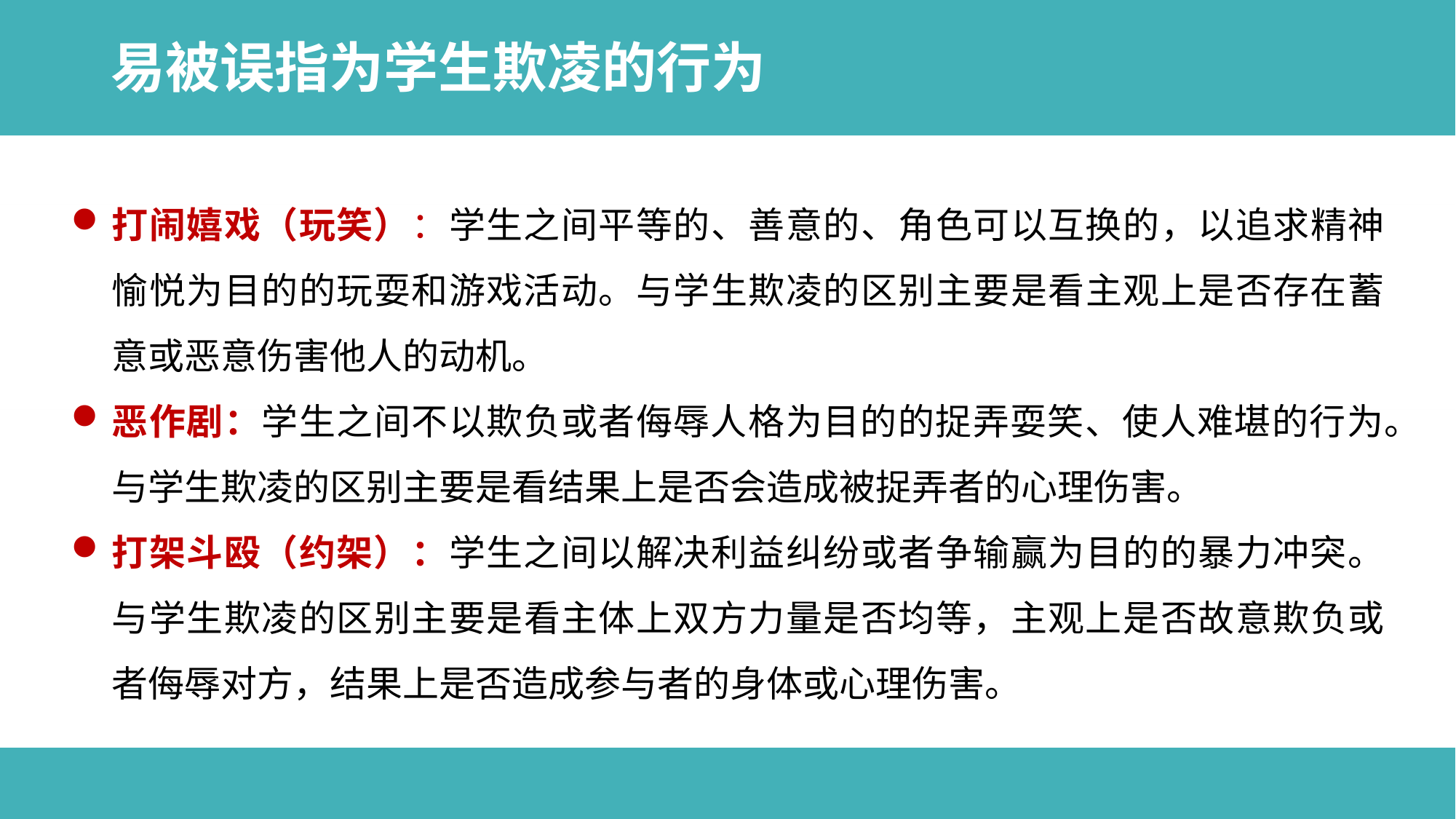

# 易被误指为学生欺凌的行为
打闹嬉戏（玩笑）：学生之间平等的、善意的、角色可以互换的，以追求精神愉悦为目的的玩耍和游戏活动。与学生欺凌的区别主要是看主观上是否存在蓄意或恶意伤害他人的动机。
恶作剧：学生之间不以欺负或者侮辱人格为目的的捉弄耍笑、使人难堪的行为。与学生欺凌的区别主要是看结果上是否会造成被捉弄者的心理伤害。
打架斗殴（约架）：学生之间以解决利益纠纷或者争输赢为目的的暴力冲突。与学生欺凌的区别主要是看主体上双方力量是否均等，主观上是否故意欺负或者侮辱对方，结果上是否造成参与者的身体或心理伤害。